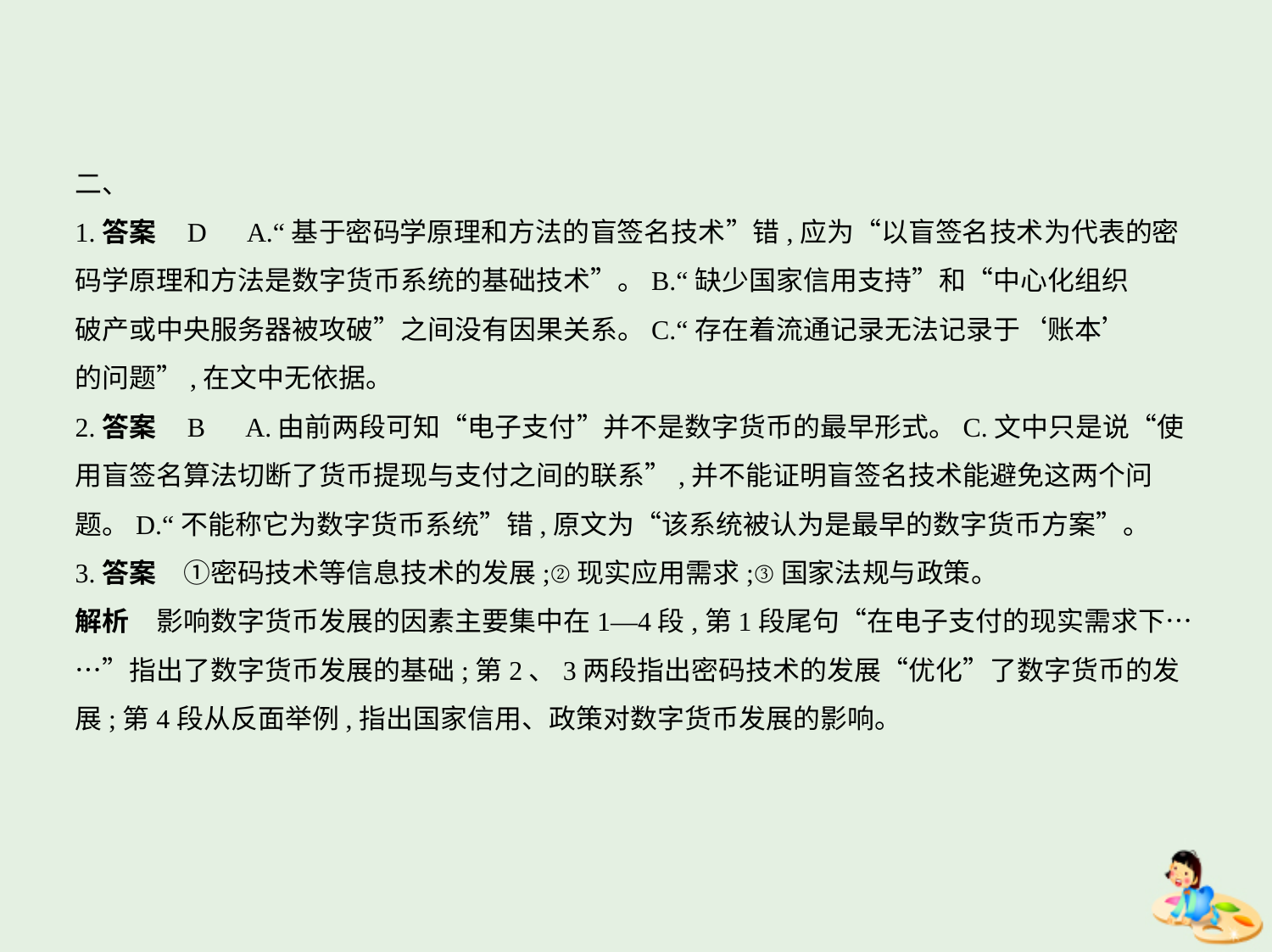

二、
1.答案    D　A.“基于密码学原理和方法的盲签名技术”错,应为“以盲签名技术为代表的密
码学原理和方法是数字货币系统的基础技术”。B.“缺少国家信用支持”和“中心化组织
破产或中央服务器被攻破”之间没有因果关系。C.“存在着流通记录无法记录于‘账本’
的问题”,在文中无依据。
2.答案    B　A.由前两段可知“电子支付”并不是数字货币的最早形式。C.文中只是说“使
用盲签名算法切断了货币提现与支付之间的联系”,并不能证明盲签名技术能避免这两个问
题。D.“不能称它为数字货币系统”错,原文为“该系统被认为是最早的数字货币方案”。
3.答案　①密码技术等信息技术的发展;②现实应用需求;③国家法规与政策。
解析　影响数字货币发展的因素主要集中在1—4段,第1段尾句“在电子支付的现实需求下…
…”指出了数字货币发展的基础;第2、3两段指出密码技术的发展“优化”了数字货币的发
展;第4段从反面举例,指出国家信用、政策对数字货币发展的影响。